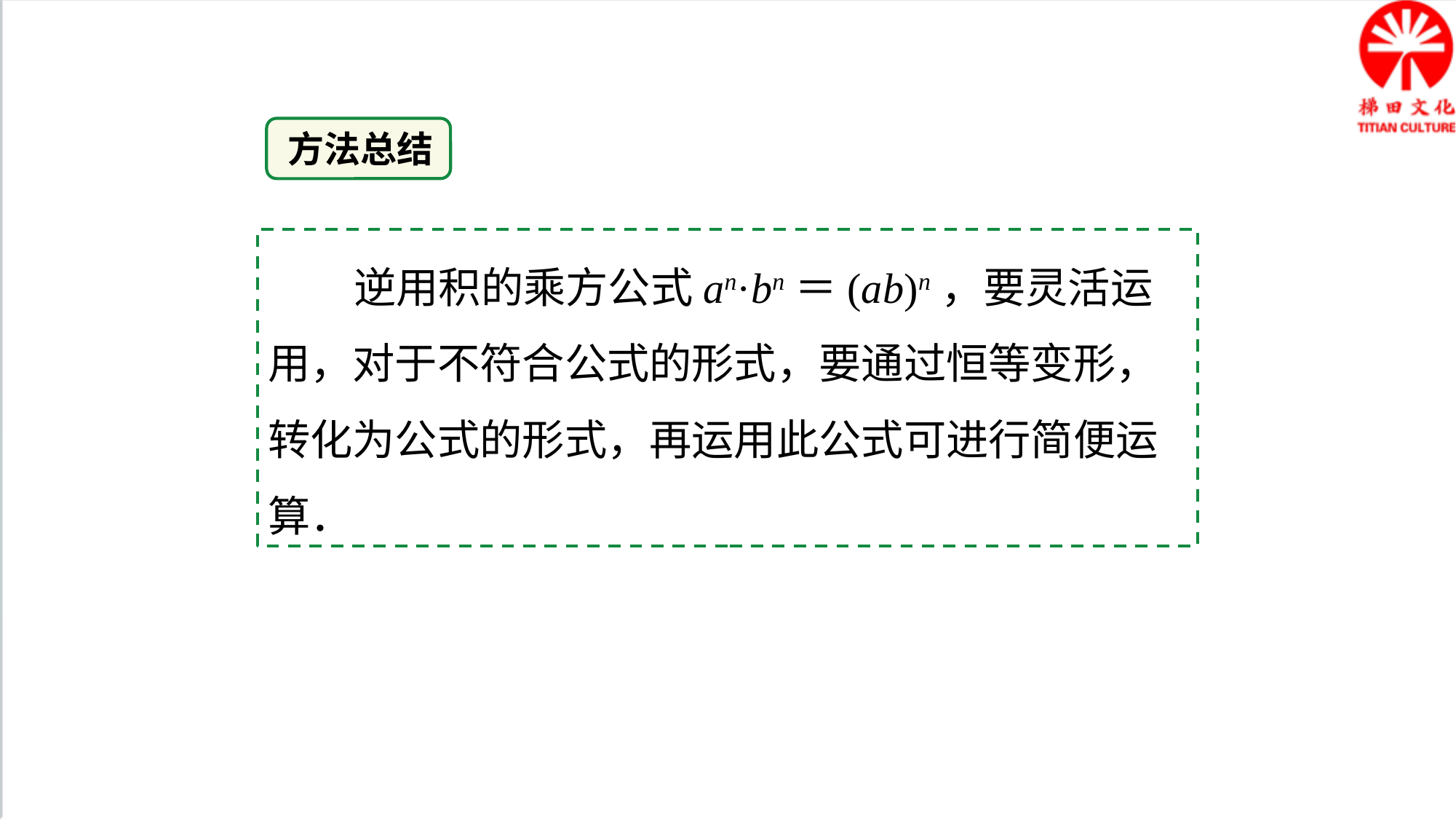

方法总结
        逆用积的乘方公式an·bn＝(ab)n，要灵活运用，对于不符合公式的形式，要通过恒等变形，转化为公式的形式，再运用此公式可进行简便运算．